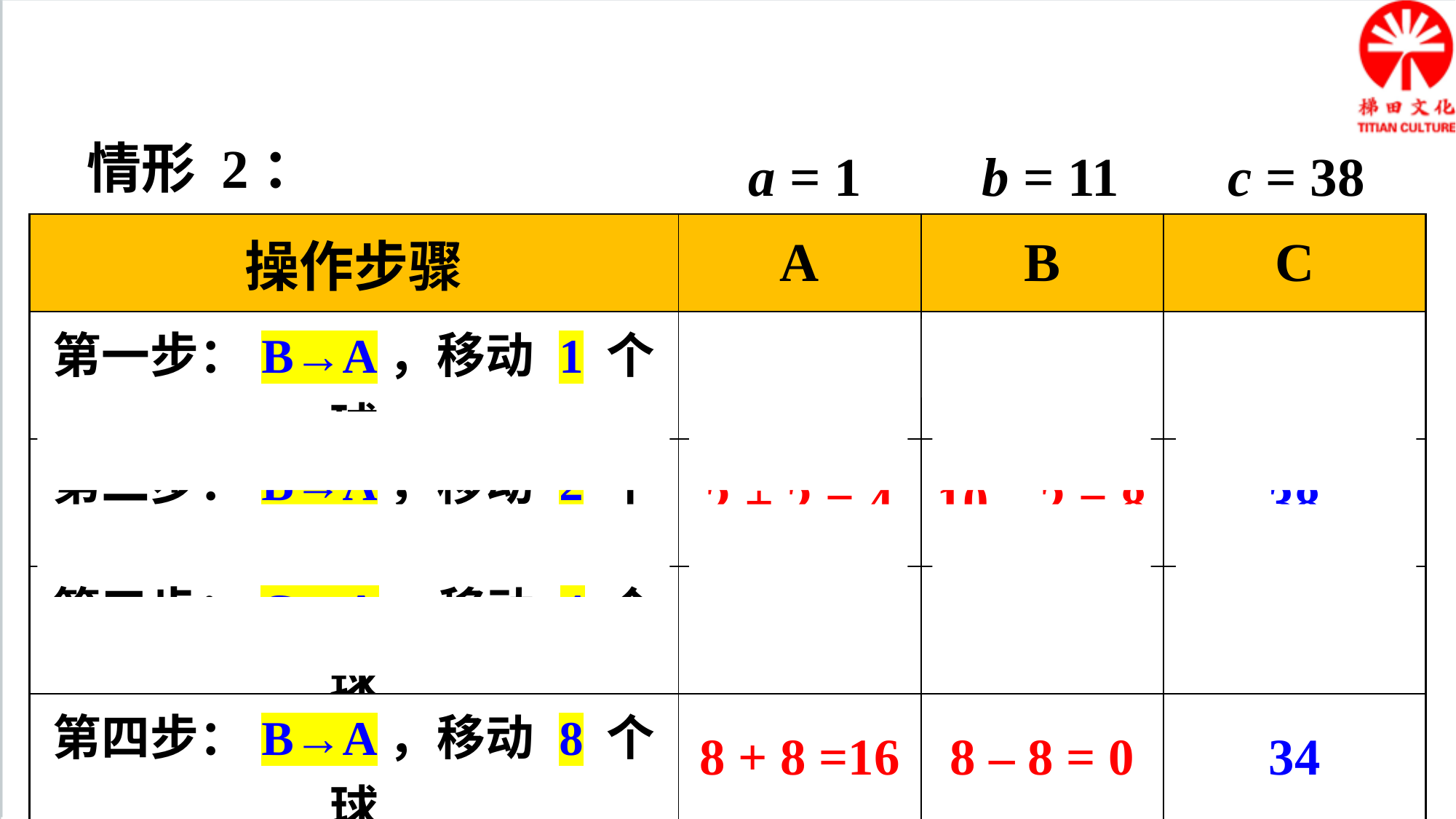

情形 2：
a = 1
b = 11
c = 38
| 操作步骤 | A | B | C |
| --- | --- | --- | --- |
| 第一步：B→A，移动 1 个球 | 1 + 1 = 2 | 11 – 1 = 10 | 38 |
| 第二步：B→A，移动 2 个球 | 2 + 2 = 4 | 10 – 2 = 8 | 38 |
| 第三步：C→A，移动 4 个球 | 4 + 4 = 8 | 8 | 38 – 4 = 34 |
| 第四步：B→A，移动 8 个球 | 8 + 8 =16 | 8 – 8 = 0 | 34 |